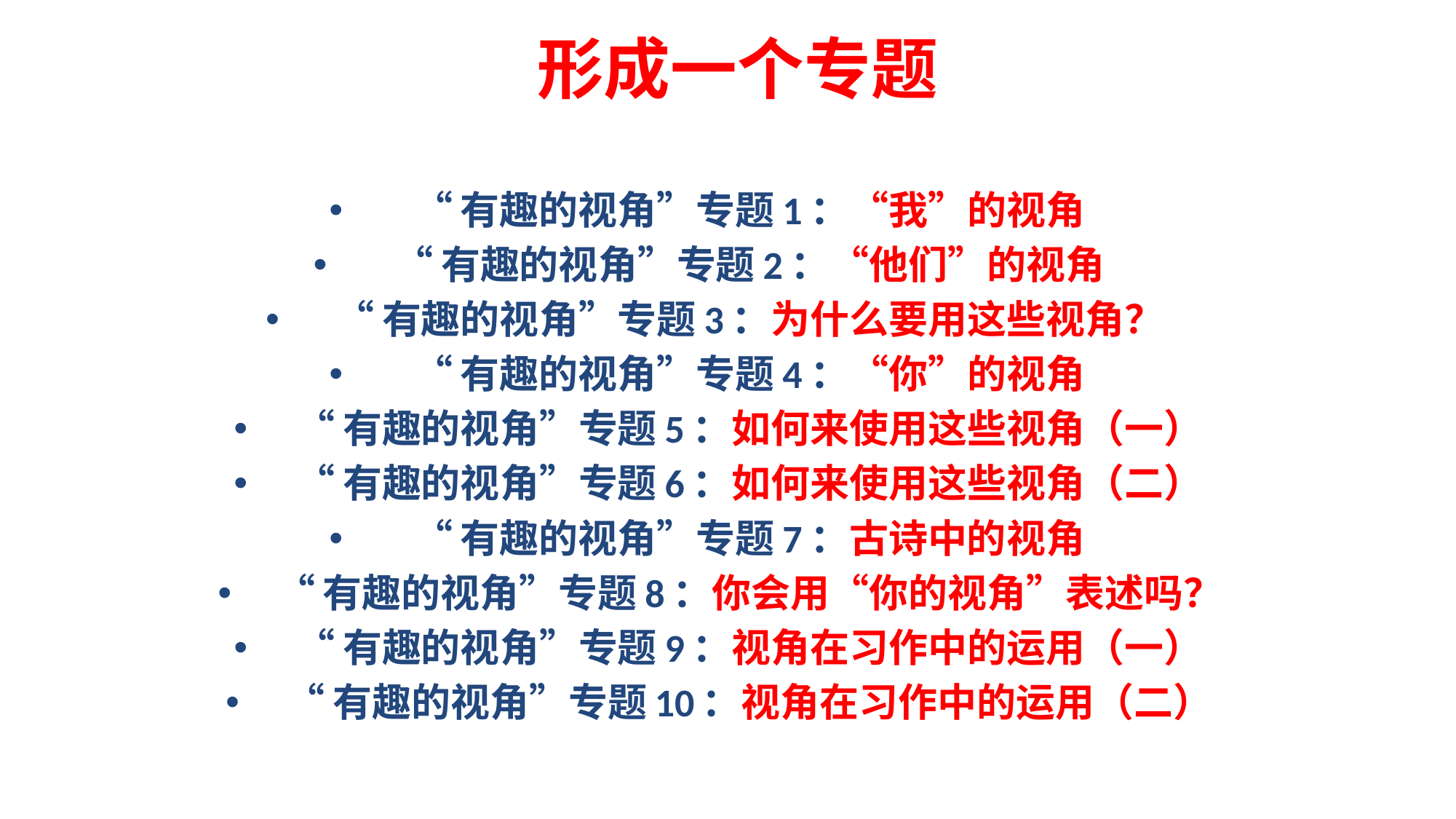

形成一个专题
“有趣的视角”专题1：“我”的视角
“有趣的视角”专题2：“他们”的视角
“有趣的视角”专题3：为什么要用这些视角？
“有趣的视角”专题4：“你”的视角
“有趣的视角”专题5：如何来使用这些视角（一）
“有趣的视角”专题6：如何来使用这些视角（二）
“有趣的视角”专题7：古诗中的视角
“有趣的视角”专题8：你会用“你的视角”表述吗？
“有趣的视角”专题9：视角在习作中的运用（一）
“有趣的视角”专题10：视角在习作中的运用（二）